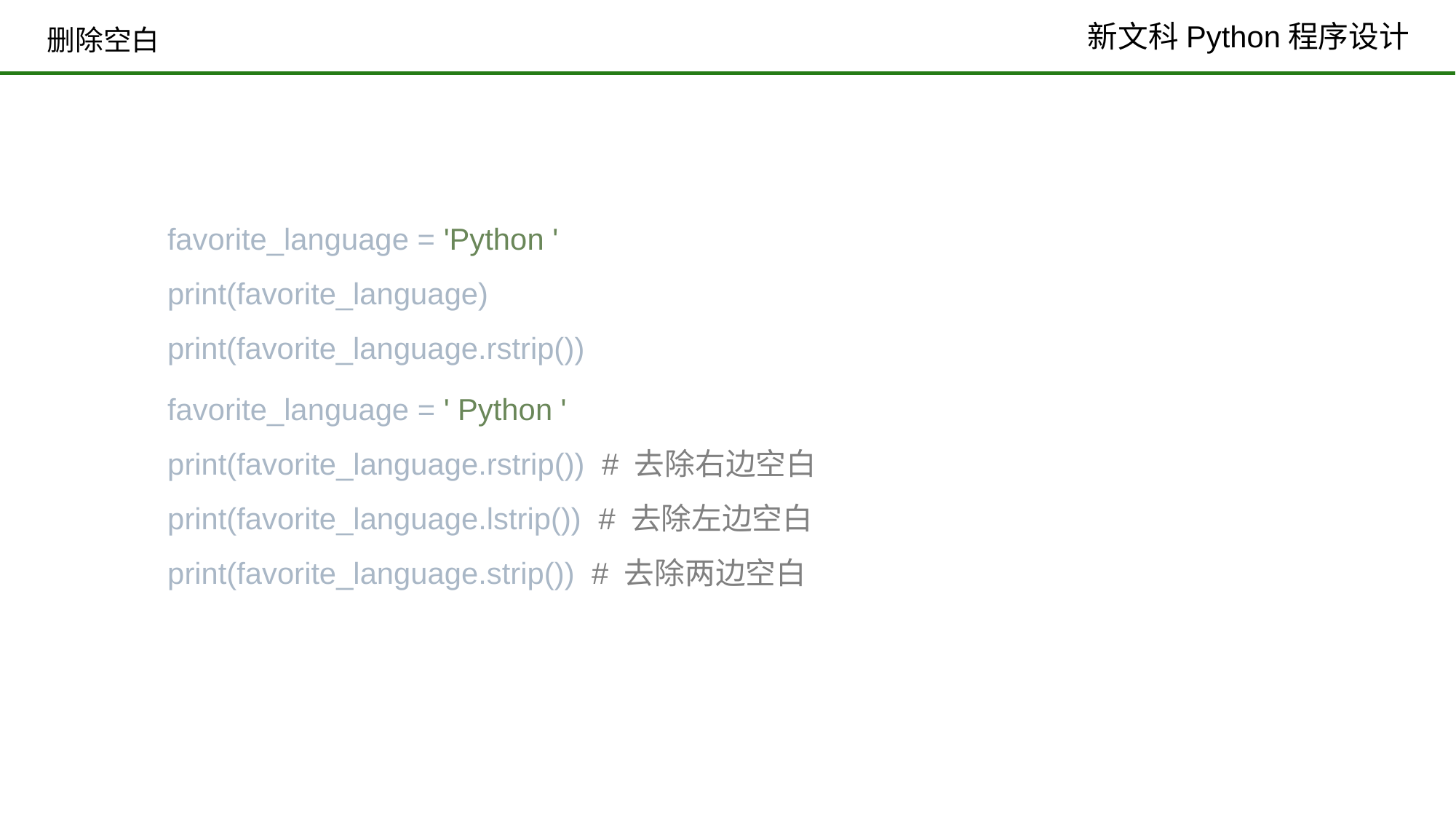

# 删除空白
favorite_language = 'Python '
print(favorite_language)
print(favorite_language.rstrip())
favorite_language = ' Python '
print(favorite_language.rstrip())  # 去除右边空白
print(favorite_language.lstrip())  # 去除左边空白
print(favorite_language.strip())  # 去除两边空白